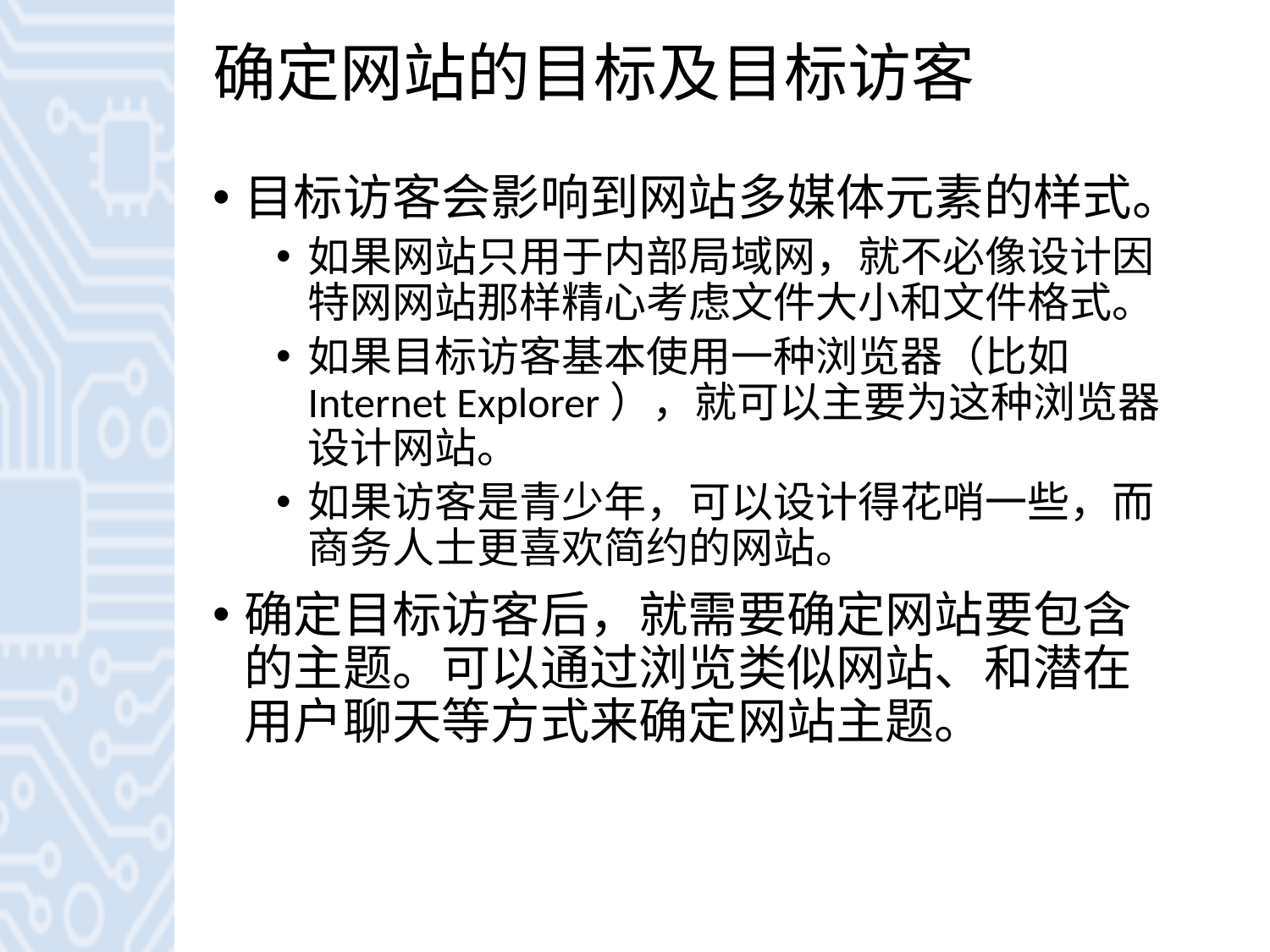

# 确定网站的目标及目标访客
目标访客会影响到网站多媒体元素的样式。
如果网站只用于内部局域网，就不必像设计因特网网站那样精心考虑文件大小和文件格式。
如果目标访客基本使用一种浏览器（比如Internet Explorer），就可以主要为这种浏览器设计网站。
如果访客是青少年，可以设计得花哨一些，而商务人士更喜欢简约的网站。
确定目标访客后，就需要确定网站要包含的主题。可以通过浏览类似网站、和潜在用户聊天等方式来确定网站主题。